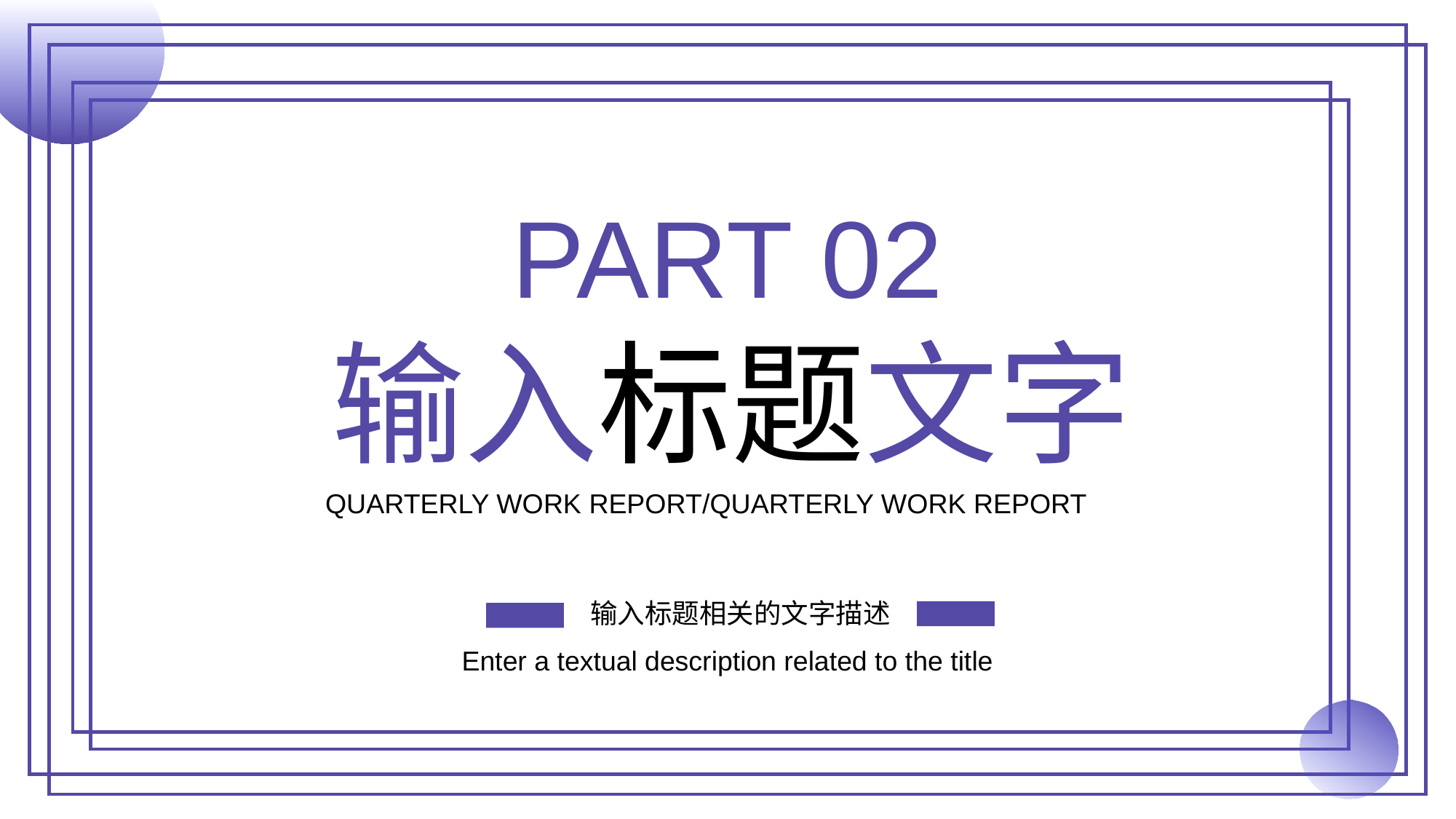

PART 02
输入标题文字
QUARTERLY WORK REPORT/QUARTERLY WORK REPORT
输入标题相关的文字描述

Enter a textual description related to the title